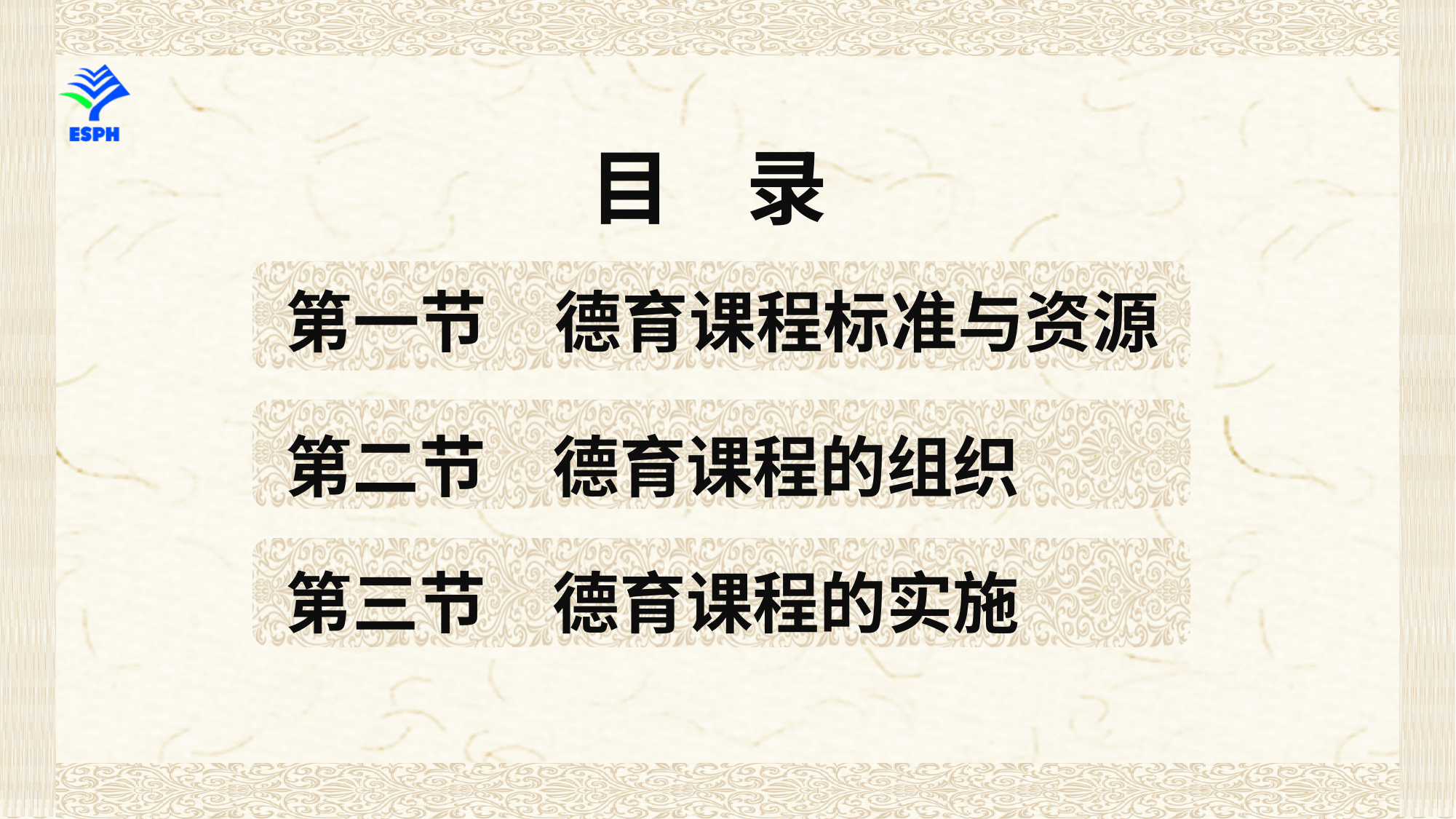

目    录
第一节　德育课程标准与资源

第二节　德育课程的组织

第三节　德育课程的实施